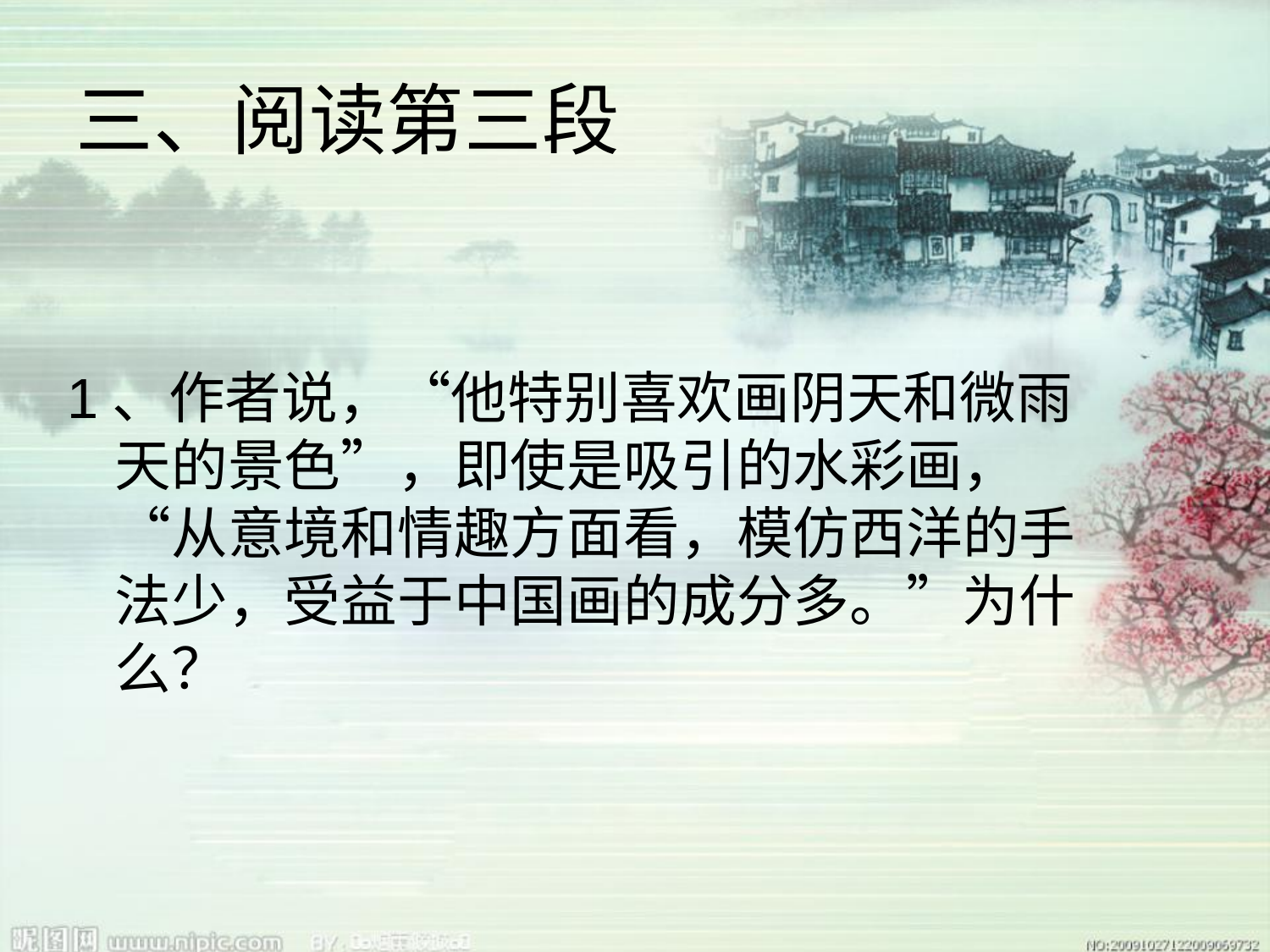

# 三、阅读第三段
1、作者说，“他特别喜欢画阴天和微雨天的景色”，即使是吸引的水彩画，“从意境和情趣方面看，模仿西洋的手法少，受益于中国画的成分多。”为什么？